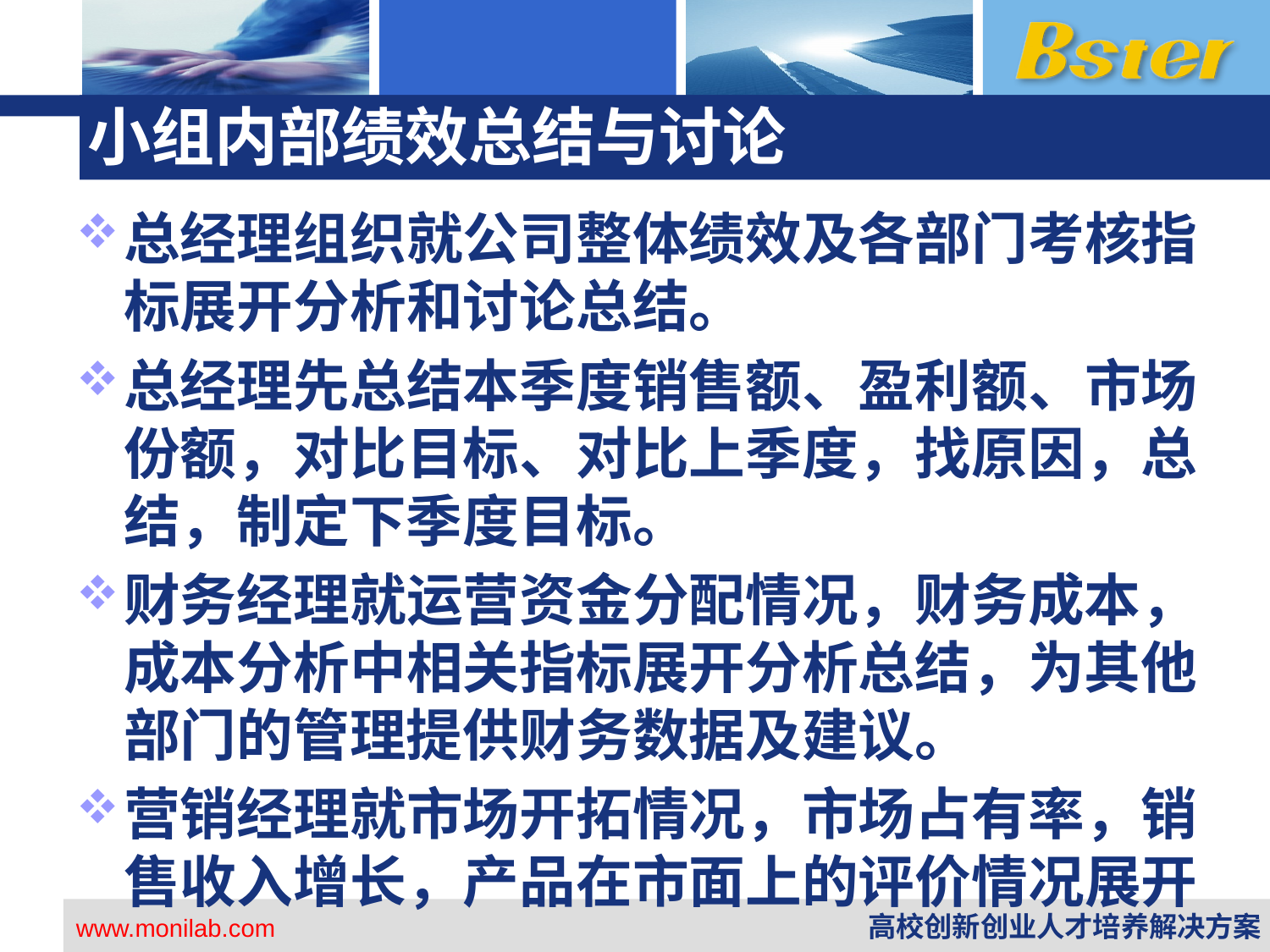

# 小组内部绩效总结与讨论
总经理组织就公司整体绩效及各部门考核指标展开分析和讨论总结。
总经理先总结本季度销售额、盈利额、市场份额，对比目标、对比上季度，找原因，总结，制定下季度目标。
财务经理就运营资金分配情况，财务成本，成本分析中相关指标展开分析总结，为其他部门的管理提供财务数据及建议。
营销经理就市场开拓情况，市场占有率，销售收入增长，产品在市面上的评价情况展开